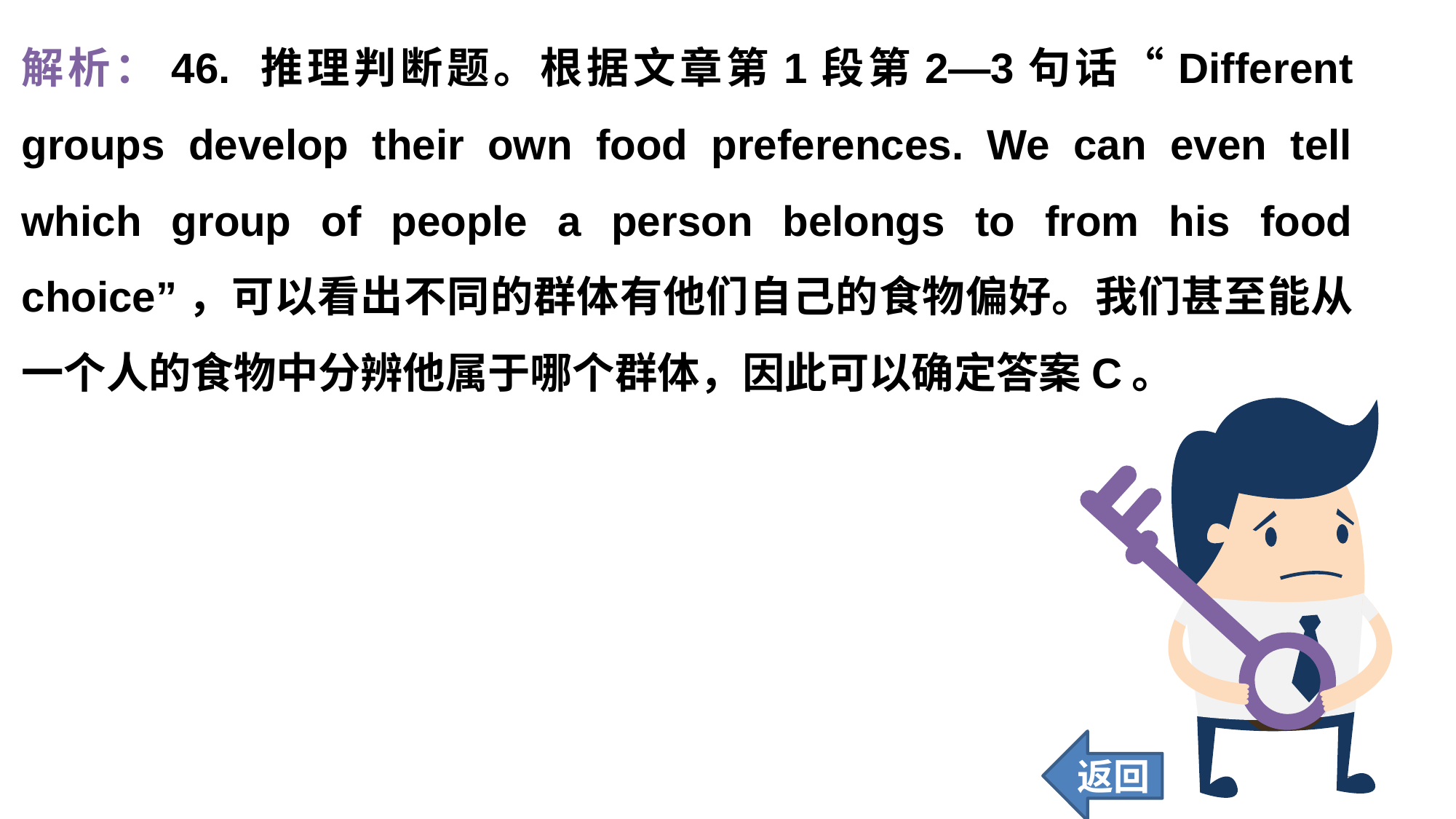

解析：46. 推理判断题。根据文章第1段第2—3句话“Different groups develop their own food preferences. We can even tell which group of people a person belongs to from his food choice”，可以看出不同的群体有他们自己的食物偏好。我们甚至能从一个人的食物中分辨他属于哪个群体，因此可以确定答案C。

返回
370